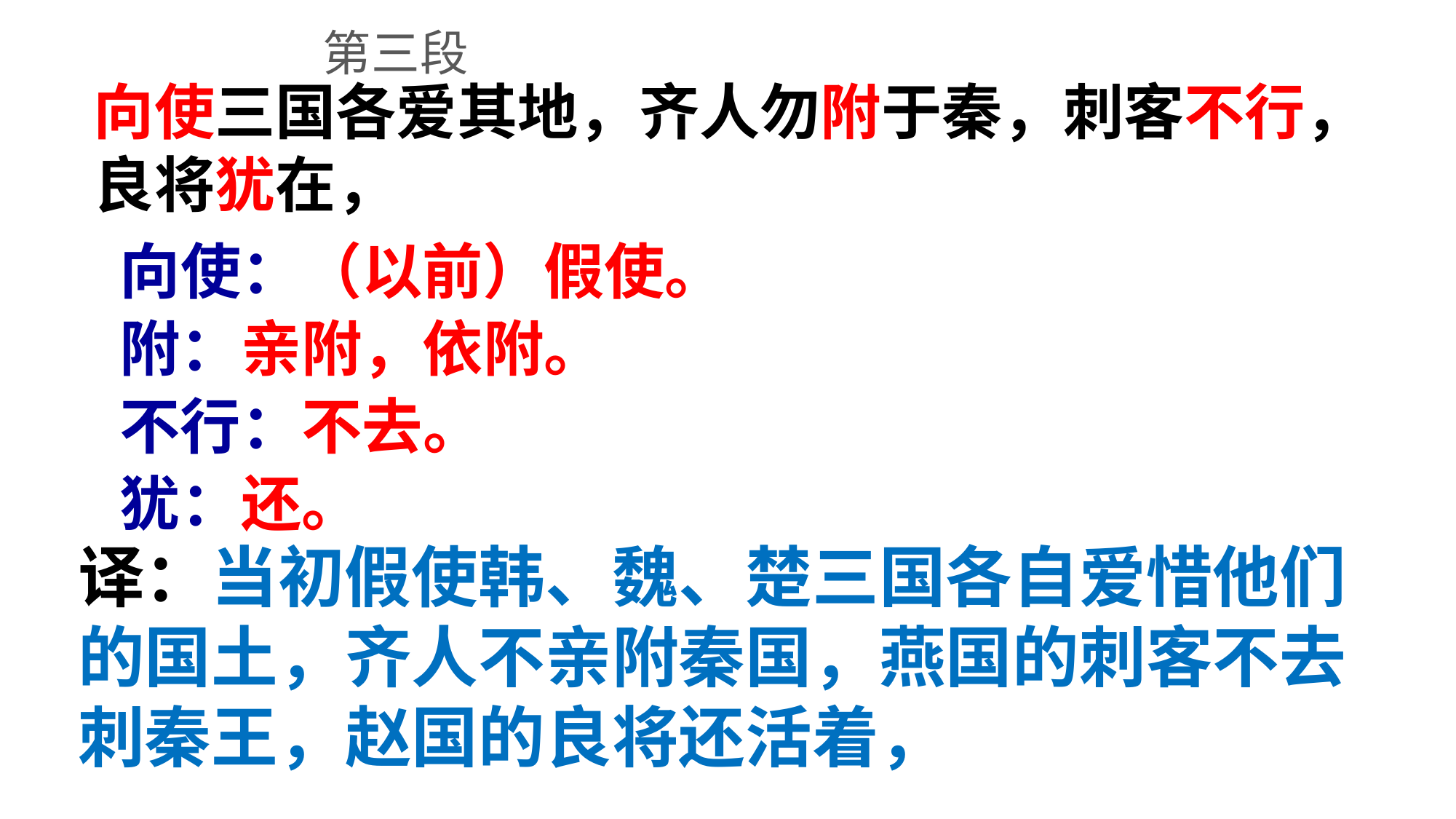

第三段
向使三国各爱其地，齐人勿附于秦，刺客不行，良将犹在，
向使：（以前）假使。
附：亲附，依附。
不行：不去。
犹：还。
译：当初假使韩、魏、楚三国各自爱惜他们的国土，齐人不亲附秦国，燕国的刺客不去刺秦王，赵国的良将还活着，